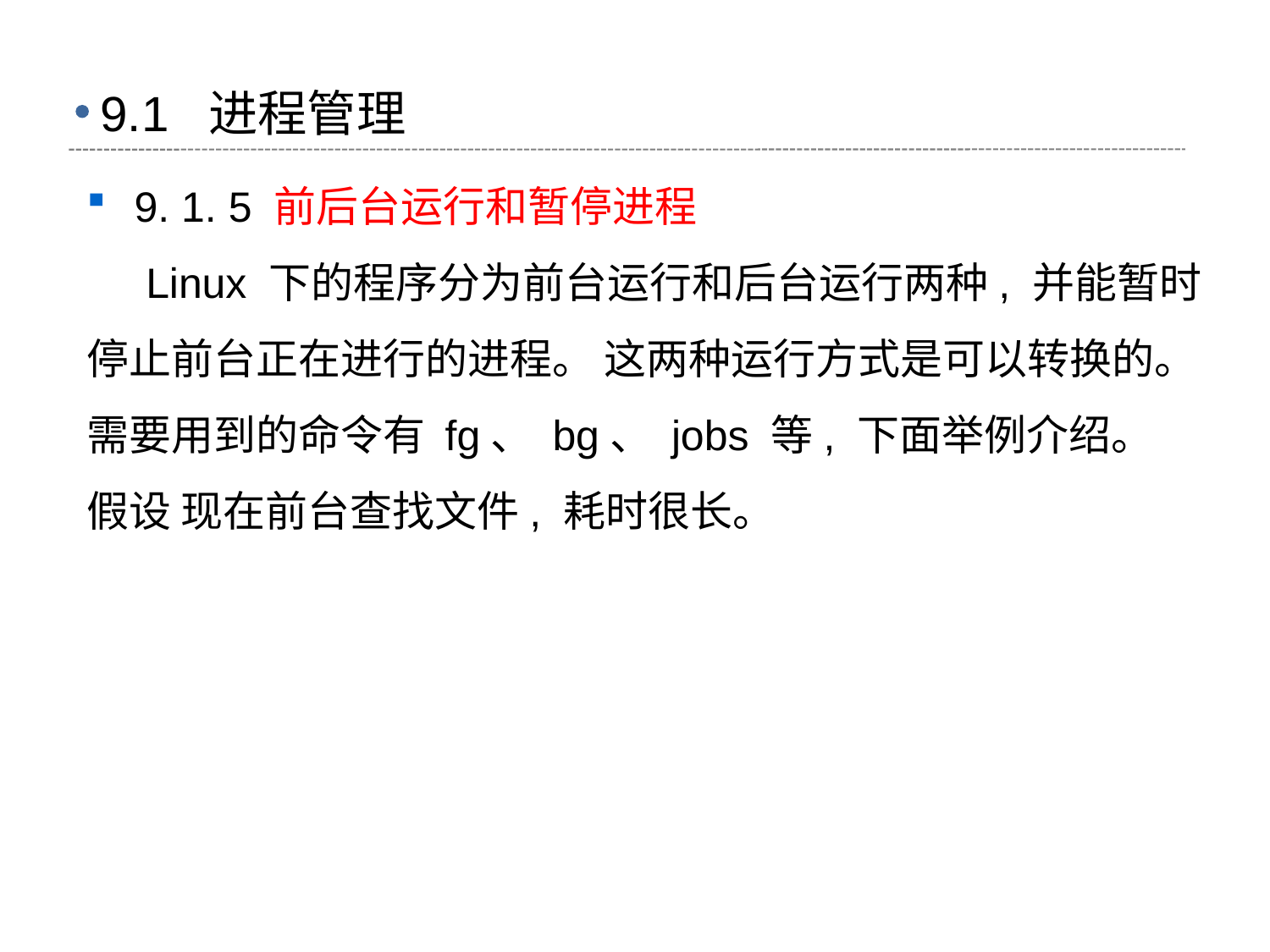

# 9.1  进程管理
9. 1. 5 前后台运行和暂停进程
     Linux 下的程序分为前台运行和后台运行两种, 并能暂时停止前台正在进行的进程。 这两种运行方式是可以转换的。 需要用到的命令有 fg、 bg、 jobs 等, 下面举例介绍。 假设 现在前台查找文件, 耗时很长。